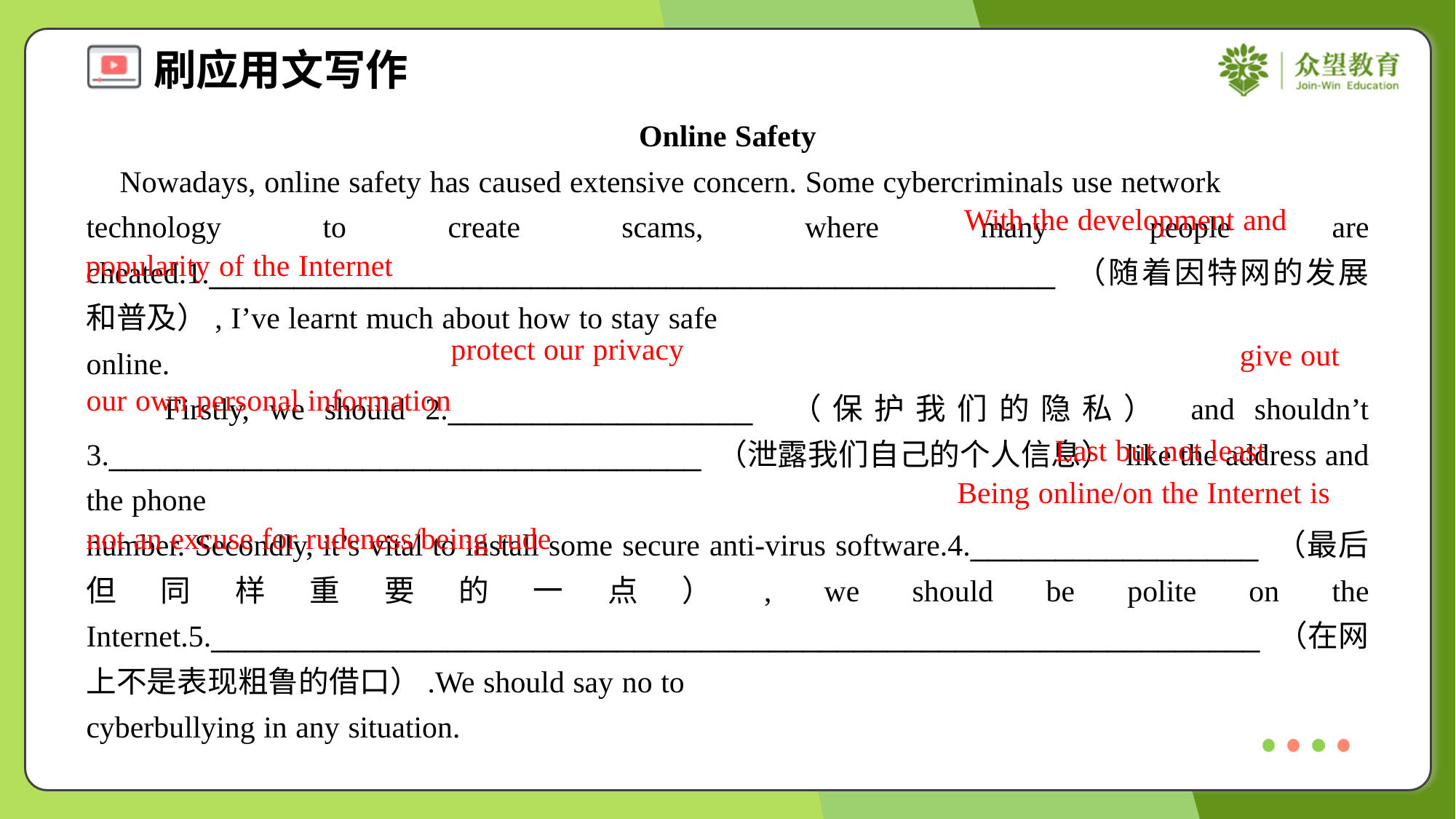

Online Safety
    Nowadays, online safety has caused extensive concern. Some cybercriminals use network
technology to create scams, where many people are cheated.1.__________________________________________________ （随着因特网的发展和普及）, I’ve learnt much about how to stay safe
online.
    Firstly, we should 2.__________________ （保护我们的隐私） and shouldn’t 3.___________________________________ （泄露我们自己的个人信息） like the address and the phone
number. Secondly, it’s vital to install some secure anti-virus software.4._________________ （最后但同样重要的一点）, we should be polite on the Internet.5.______________________________________________________________ （在网上不是表现粗鲁的借口）.We should say no to
cyberbullying in any situation.
                                                                                                                   With the development and popularity of the Internet
protect our privacy
                                                                                                                                                       give out our own personal information
Last but not least
                                                                                                                  Being online/on the Internet is not an excuse for rudeness/being rude